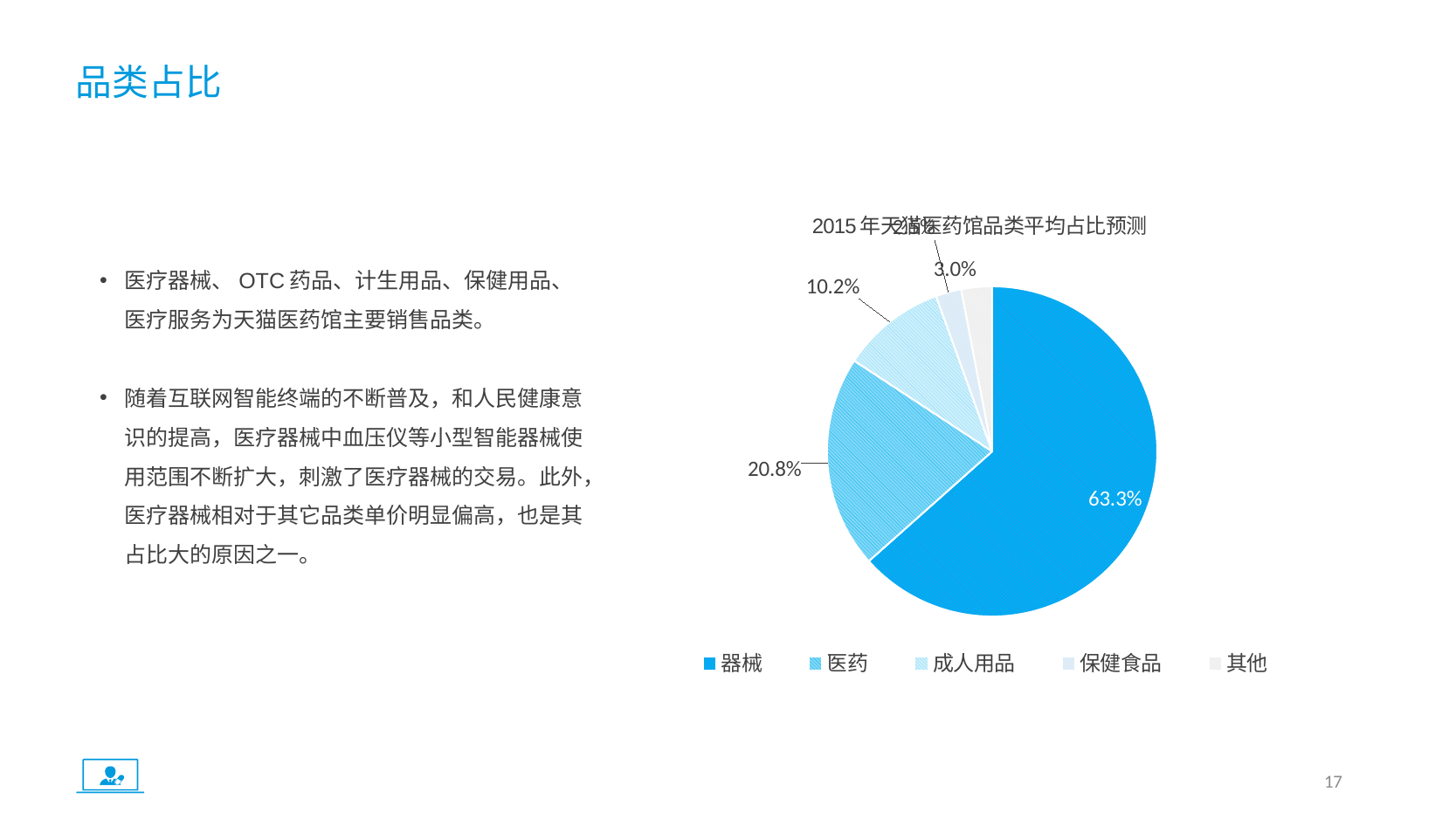

品类占比

### Chart:

| Category | 2015年天猫医药馆品类平均占比预测 |
|---|---|
| 器械 | 0.633 |
| 医药 | 0.208 |
| 成人用品 | 0.102 |
| 保健食品 | 0.025 |
| 其他 | 0.03 |
医疗器械、OTC药品、计生用品、保健用品、医疗服务为天猫医药馆主要销售品类。

随着互联网智能终端的不断普及，和人民健康意识的提高，医疗器械中血压仪等小型智能器械使用范围不断扩大，刺激了医疗器械的交易。此外，医疗器械相对于其它品类单价明显偏高，也是其占比大的原因之一。
17